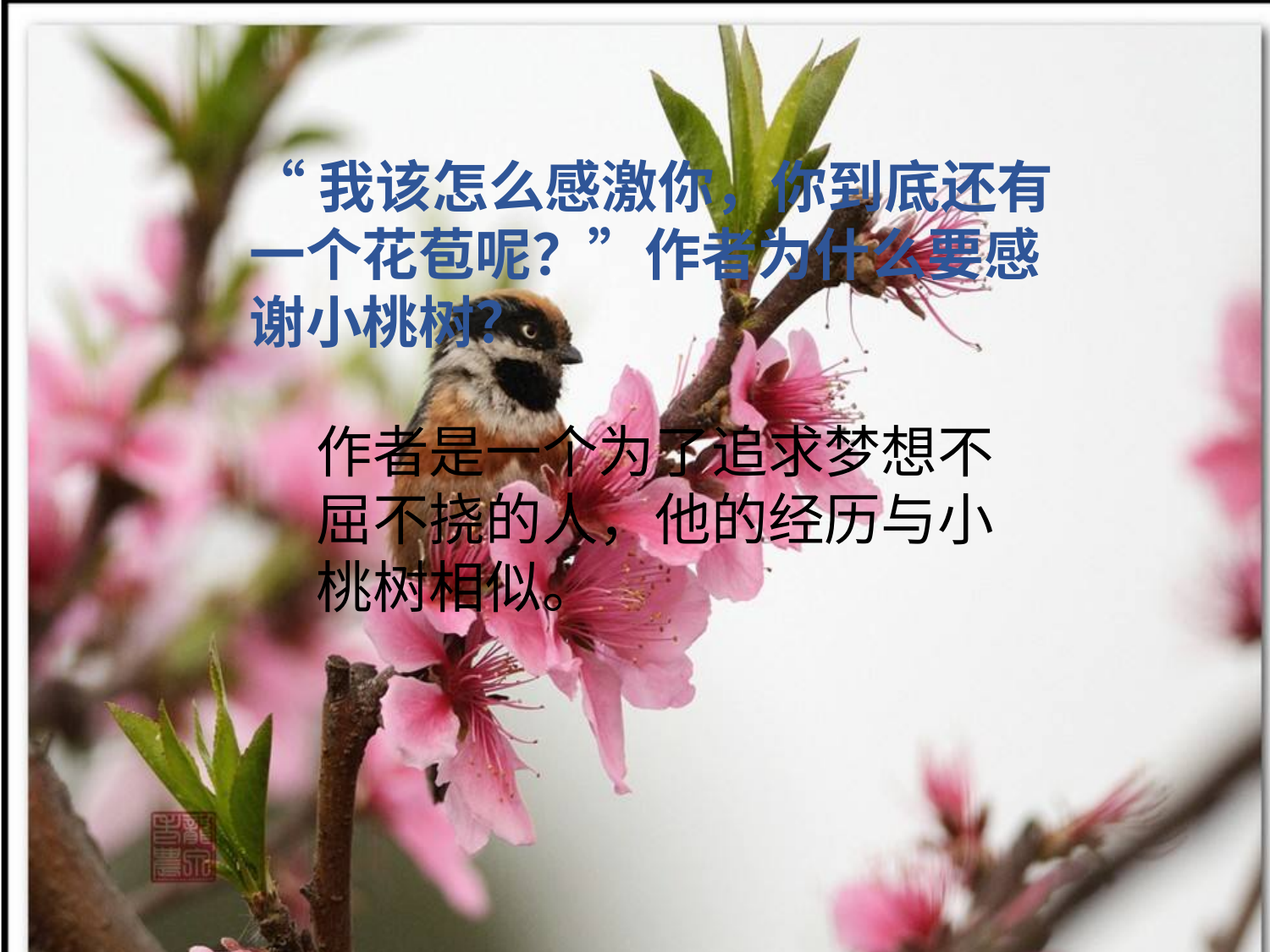

#
“我该怎么感激你，你到底还有一个花苞呢？”作者为什么要感谢小桃树？
作者是一个为了追求梦想不屈不挠的人，他的经历与小桃树相似。